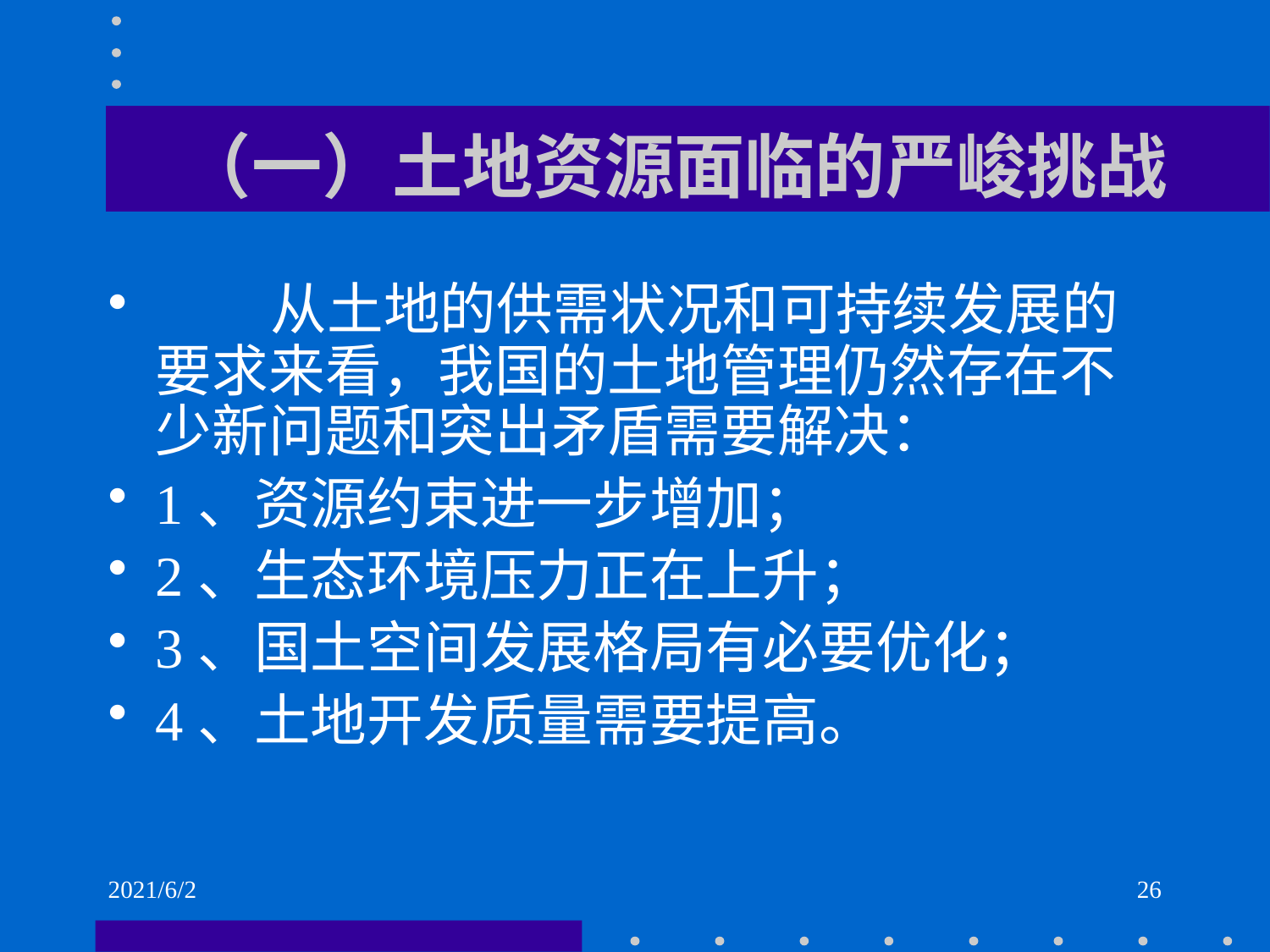

# （一）土地资源面临的严峻挑战
        从土地的供需状况和可持续发展的要求来看，我国的土地管理仍然存在不少新问题和突出矛盾需要解决：
1、资源约束进一步增加；
2、生态环境压力正在上升；
3、国土空间发展格局有必要优化；
4、土地开发质量需要提高。
2021/6/2
26